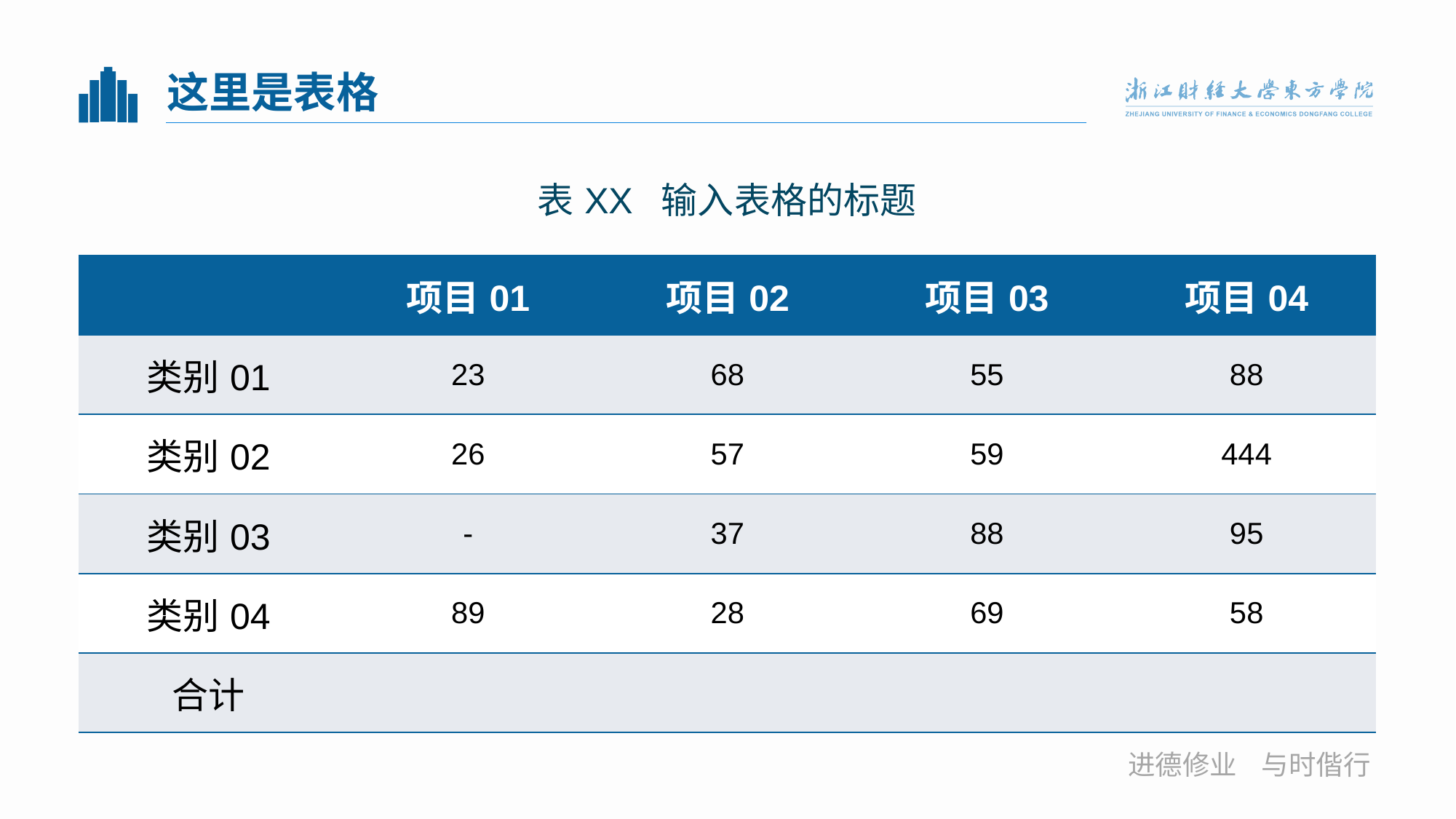

# 这里是表格
表XX  输入表格的标题
|  | 项目01 | 项目02 | 项目03 | 项目04 |
| --- | --- | --- | --- | --- |
| 类别01 | 23 | 68 | 55 | 88 |
| 类别02 | 26 | 57 | 59 | 444 |
| 类别03 | - | 37 | 88 | 95 |
| 类别04 | 89 | 28 | 69 | 58 |
| 合计 |  |  |  |  |